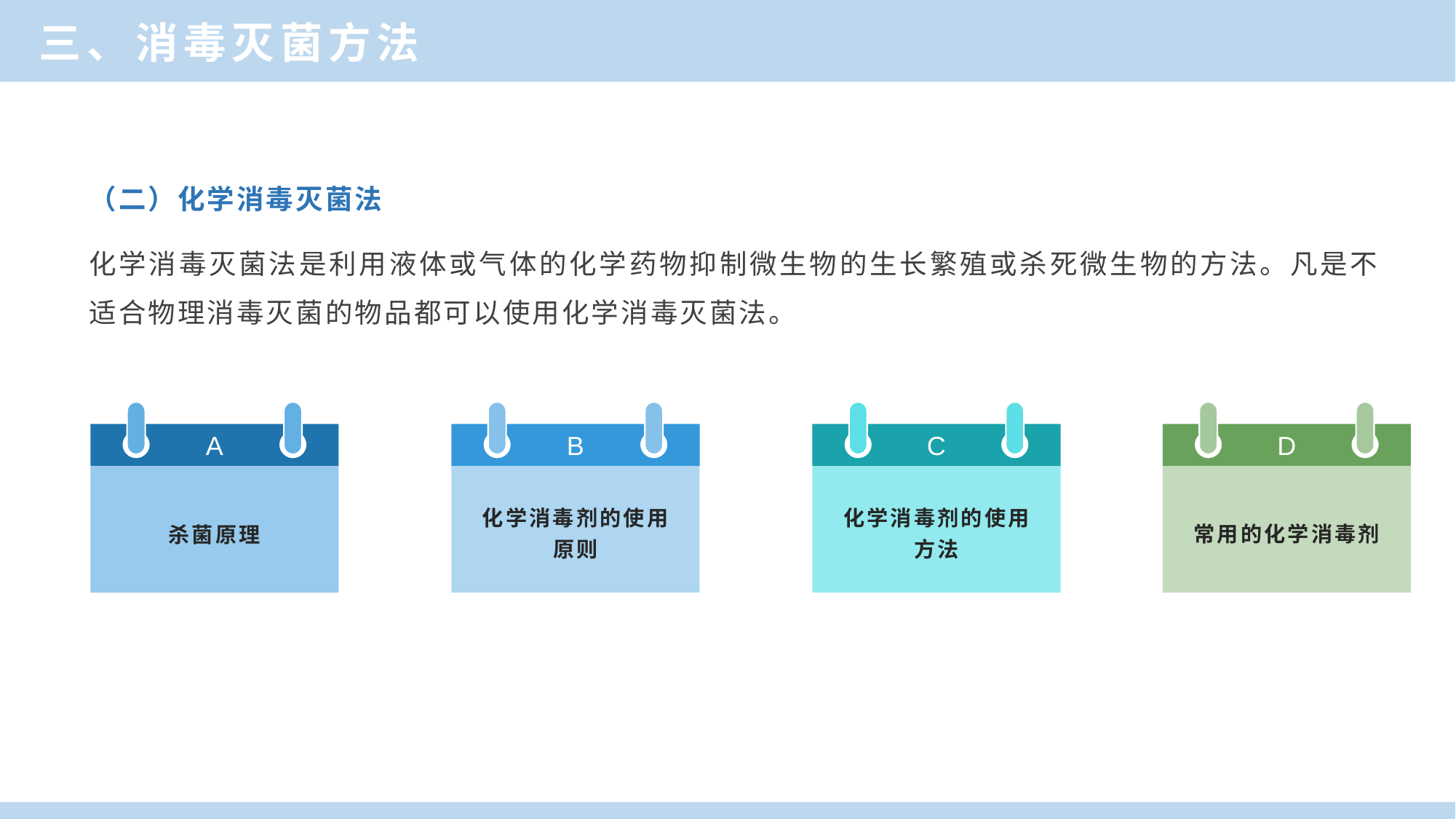

三、消毒灭菌方法
（二）化学消毒灭菌法
化学消毒灭菌法是利用液体或气体的化学药物抑制微生物的生长繁殖或杀死微生物的方法。凡是不适合物理消毒灭菌的物品都可以使用化学消毒灭菌法。

A

杀菌原理

B

化学消毒剂的使用
原则

C

化学消毒剂的使用
方法

D

常用的化学消毒剂